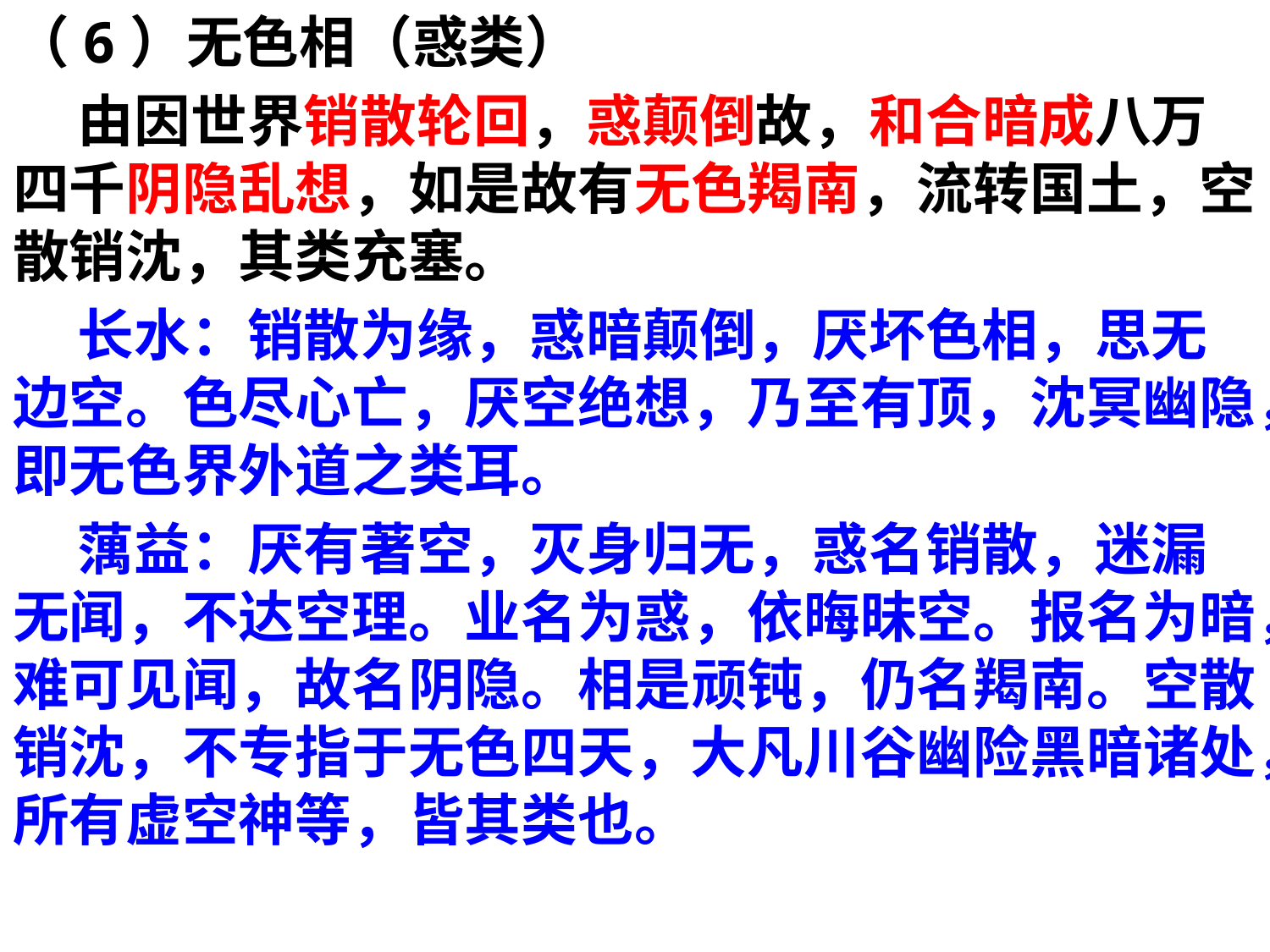

（6）无色相（惑类）
    由因世界销散轮回，惑颠倒故，和合暗成八万四千阴隐乱想，如是故有无色羯南，流转国土，空散销沈，其类充塞。
    长水：销散为缘，惑暗颠倒，厌坏色相，思无边空。色尽心亡，厌空绝想，乃至有顶，沈冥幽隐，即无色界外道之类耳。
    蕅益：厌有著空，灭身归无，惑名销散，迷漏无闻，不达空理。业名为惑，依晦昧空。报名为暗，难可见闻，故名阴隐。相是顽钝，仍名羯南。空散销沈，不专指于无色四天，大凡川谷幽险黑暗诸处，所有虚空神等，皆其类也。